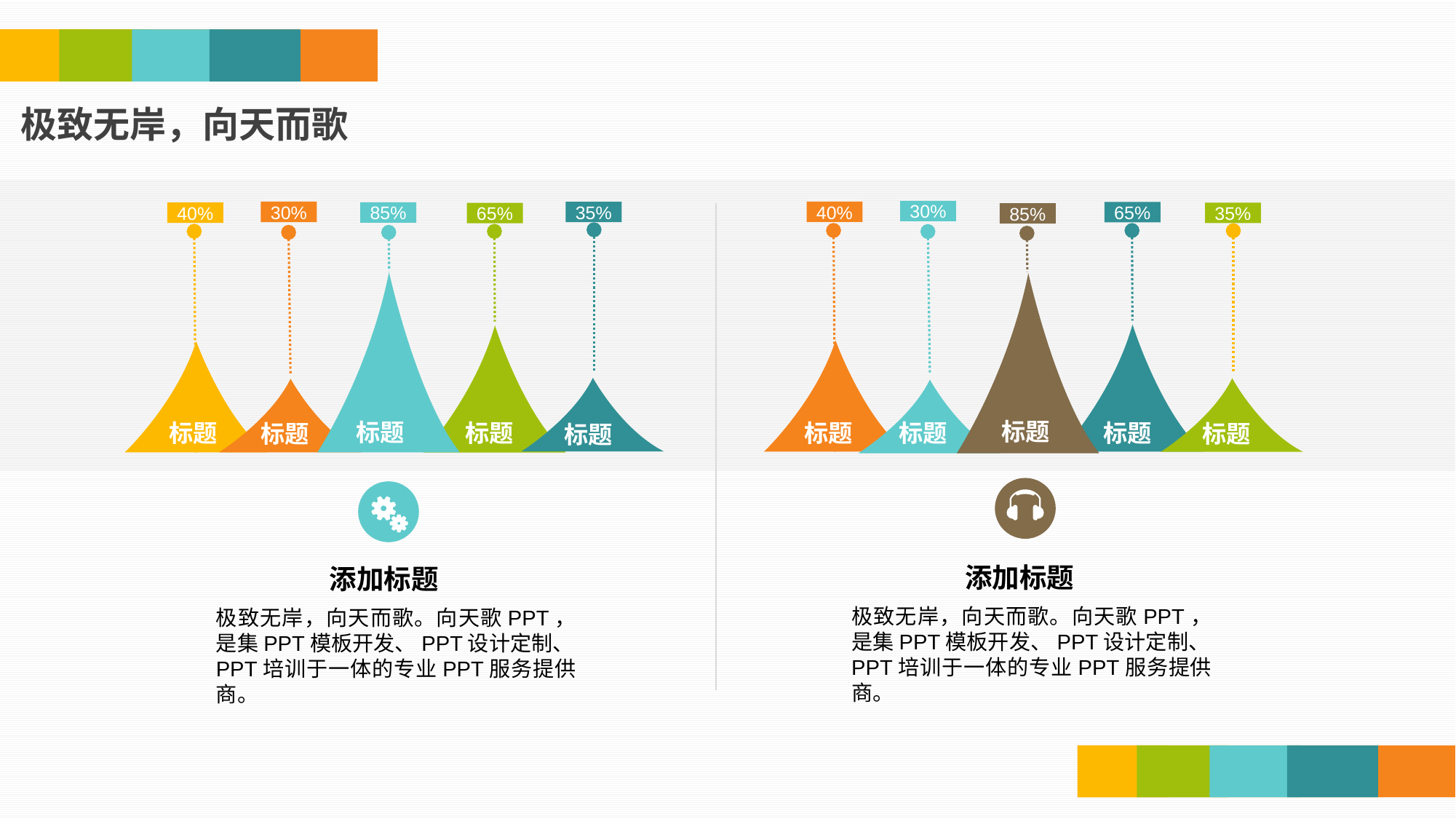

极致无岸，向天而歌

30%

30%

40%
35%

65%

85%

40%

35%

65%

85%
标题
标题
标题
标题
标题
标题
标题
标题
标题
标题

添加标题
极致无岸，向天而歌。向天歌PPT，是集PPT模板开发、PPT设计定制、PPT培训于一体的专业PPT服务提供商。
添加标题
极致无岸，向天而歌。向天歌PPT，是集PPT模板开发、PPT设计定制、PPT培训于一体的专业PPT服务提供商。